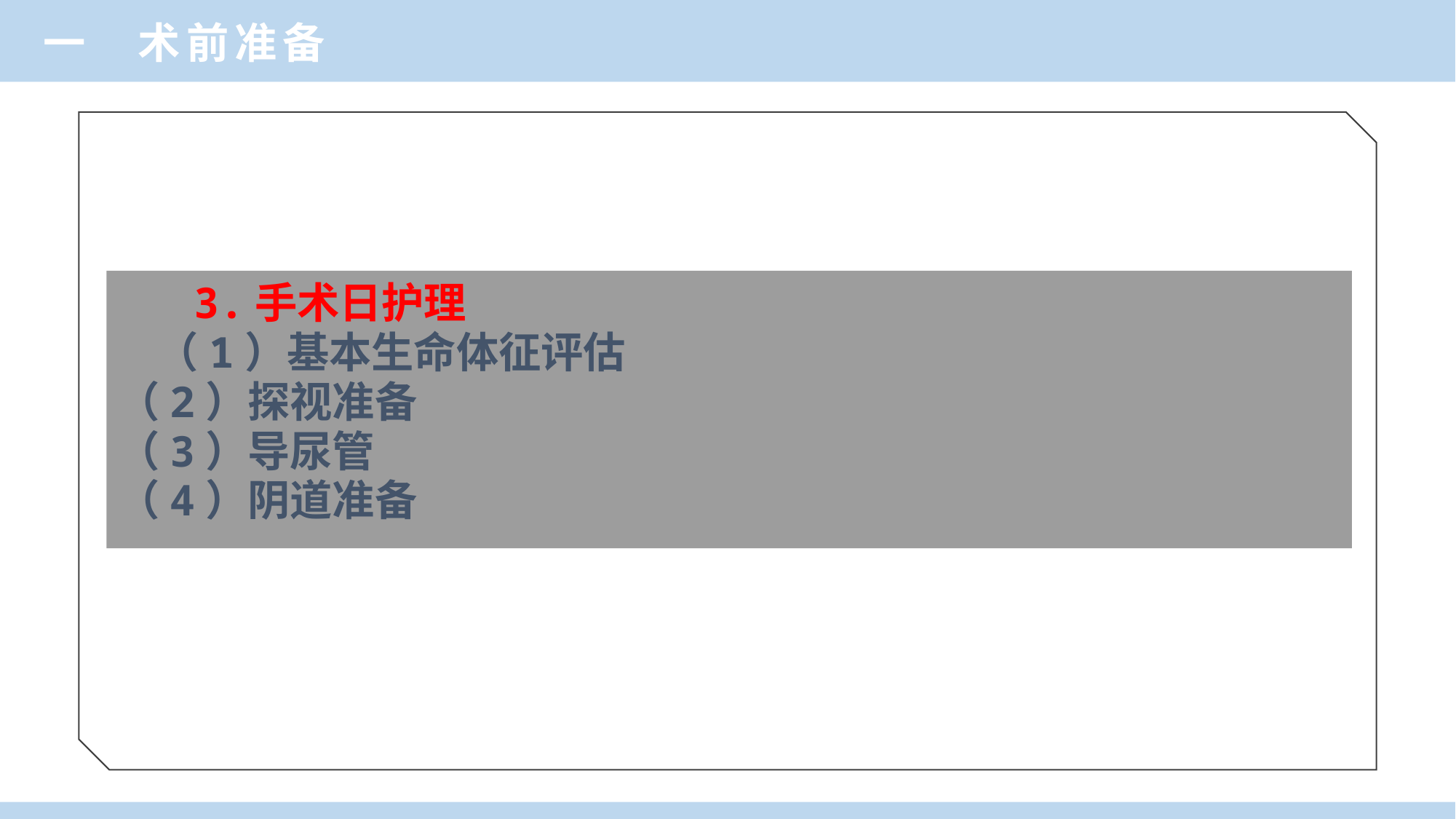

一   术前准备

   3.手术日护理
   （1）基本生命体征评估
（2）探视准备
（3）导尿管
（4）阴道准备